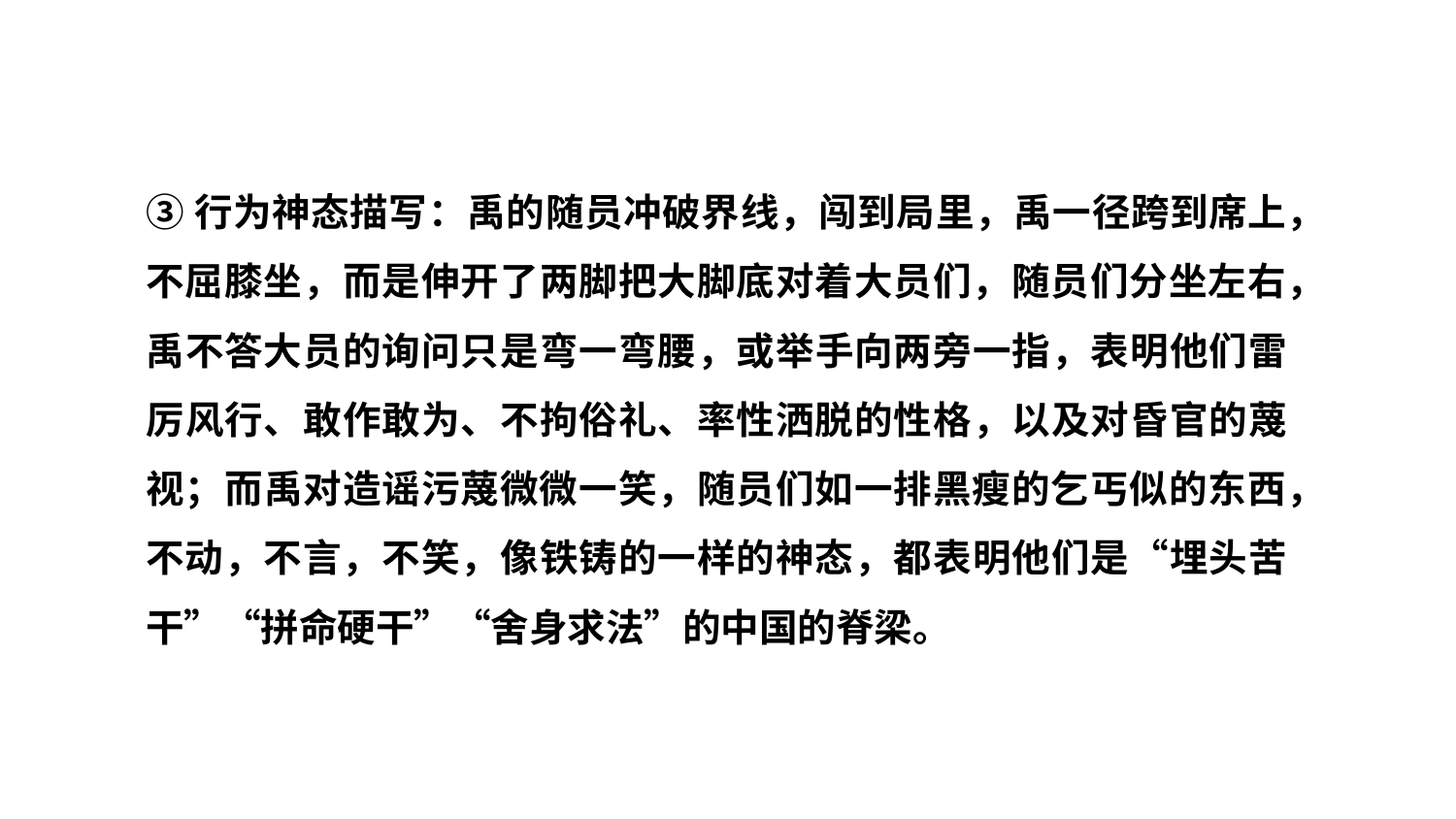

③行为神态描写：禹的随员冲破界线，闯到局里，禹一径跨到席上，不屈膝坐，而是伸开了两脚把大脚底对着大员们，随员们分坐左右，禹不答大员的询问只是弯一弯腰，或举手向两旁一指，表明他们雷厉风行、敢作敢为、不拘俗礼、率性洒脱的性格，以及对昏官的蔑视；而禹对造谣污蔑微微一笑，随员们如一排黑瘦的乞丐似的东西，不动，不言，不笑，像铁铸的一样的神态，都表明他们是“埋头苦干”“拼命硬干”“舍身求法”的中国的脊梁。